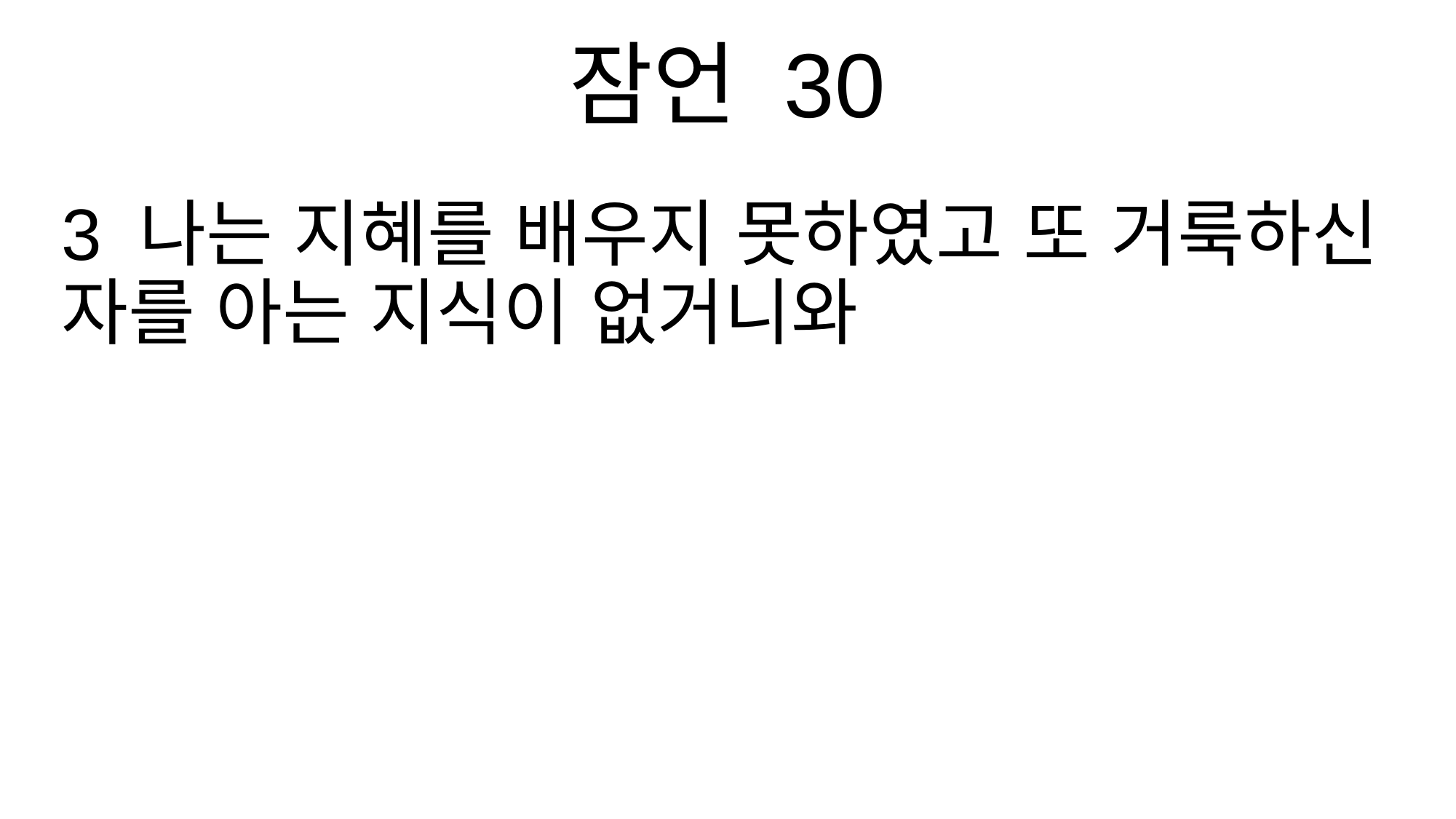

잠언 30
3 나는 지혜를 배우지 못하였고 또 거룩하신 자를 아는 지식이 없거니와